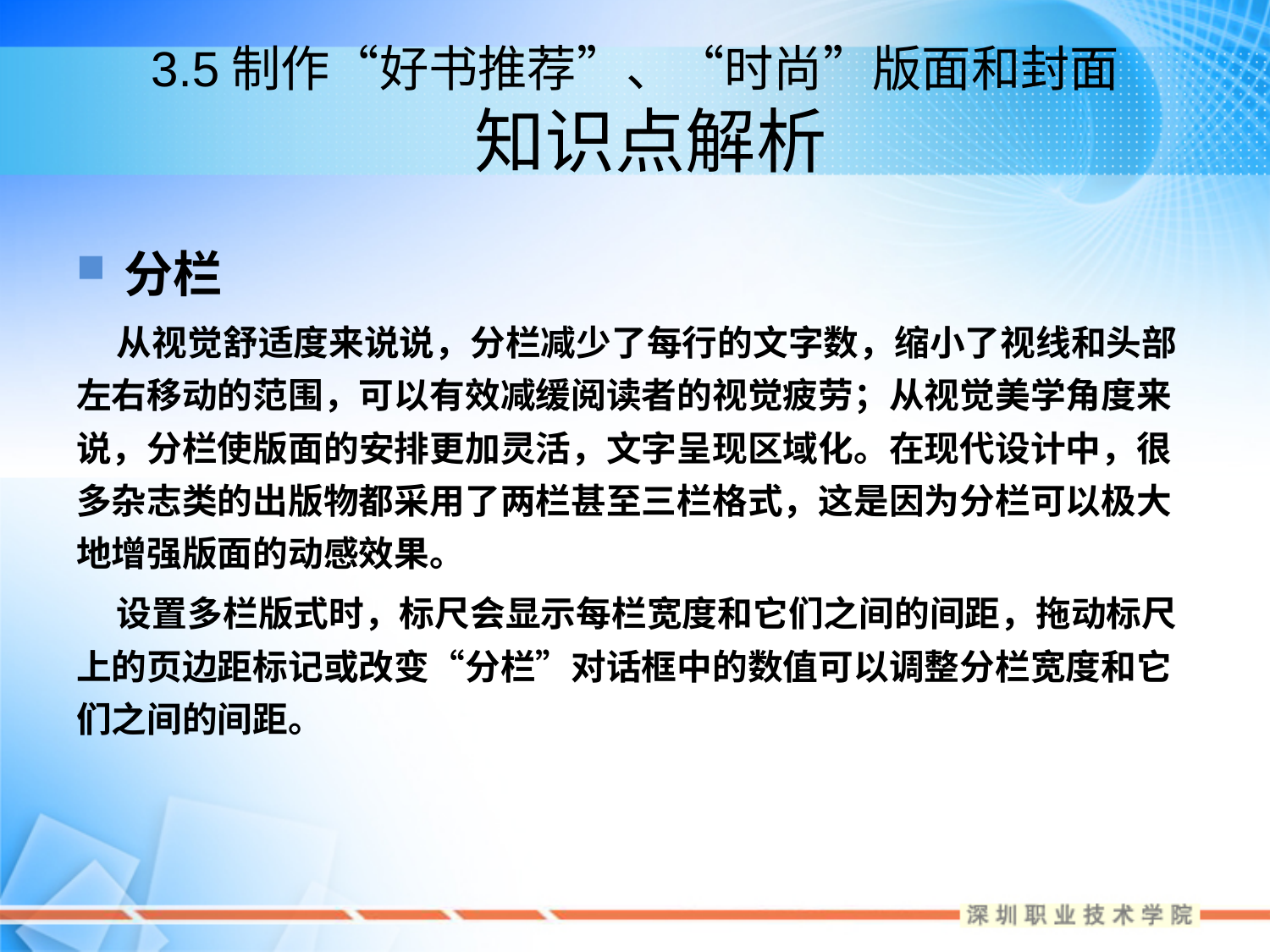

# 3.5制作“好书推荐”、“时尚”版面和封面 知识点解析
分栏
    从视觉舒适度来说说，分栏减少了每行的文字数，缩小了视线和头部左右移动的范围，可以有效减缓阅读者的视觉疲劳；从视觉美学角度来说，分栏使版面的安排更加灵活，文字呈现区域化。在现代设计中，很多杂志类的出版物都采用了两栏甚至三栏格式，这是因为分栏可以极大地增强版面的动感效果。
    设置多栏版式时，标尺会显示每栏宽度和它们之间的间距，拖动标尺上的页边距标记或改变“分栏”对话框中的数值可以调整分栏宽度和它们之间的间距。